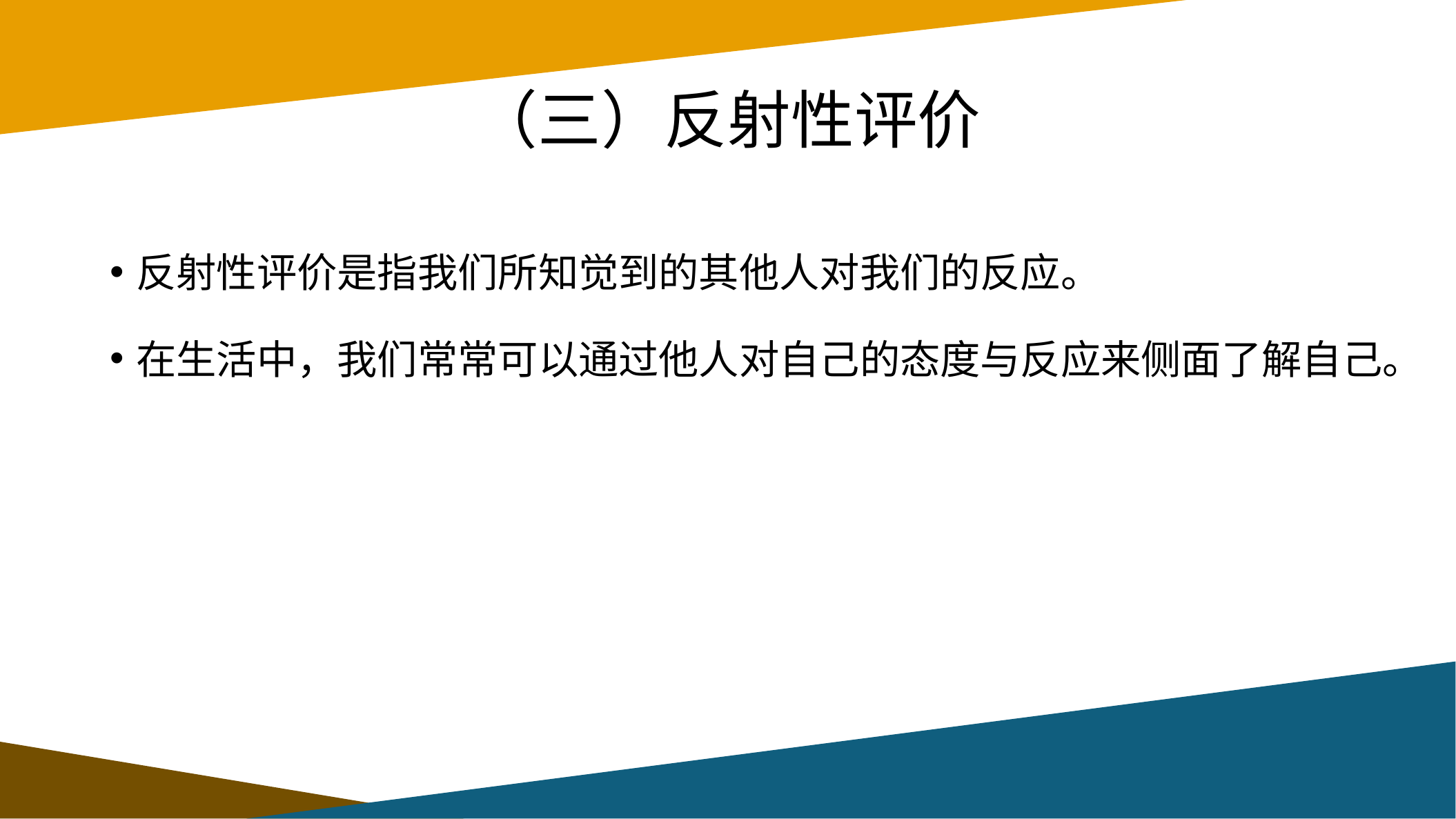

# （三）反射性评价
反射性评价是指我们所知觉到的其他人对我们的反应。
在生活中，我们常常可以通过他人对自己的态度与反应来侧面了解自己。